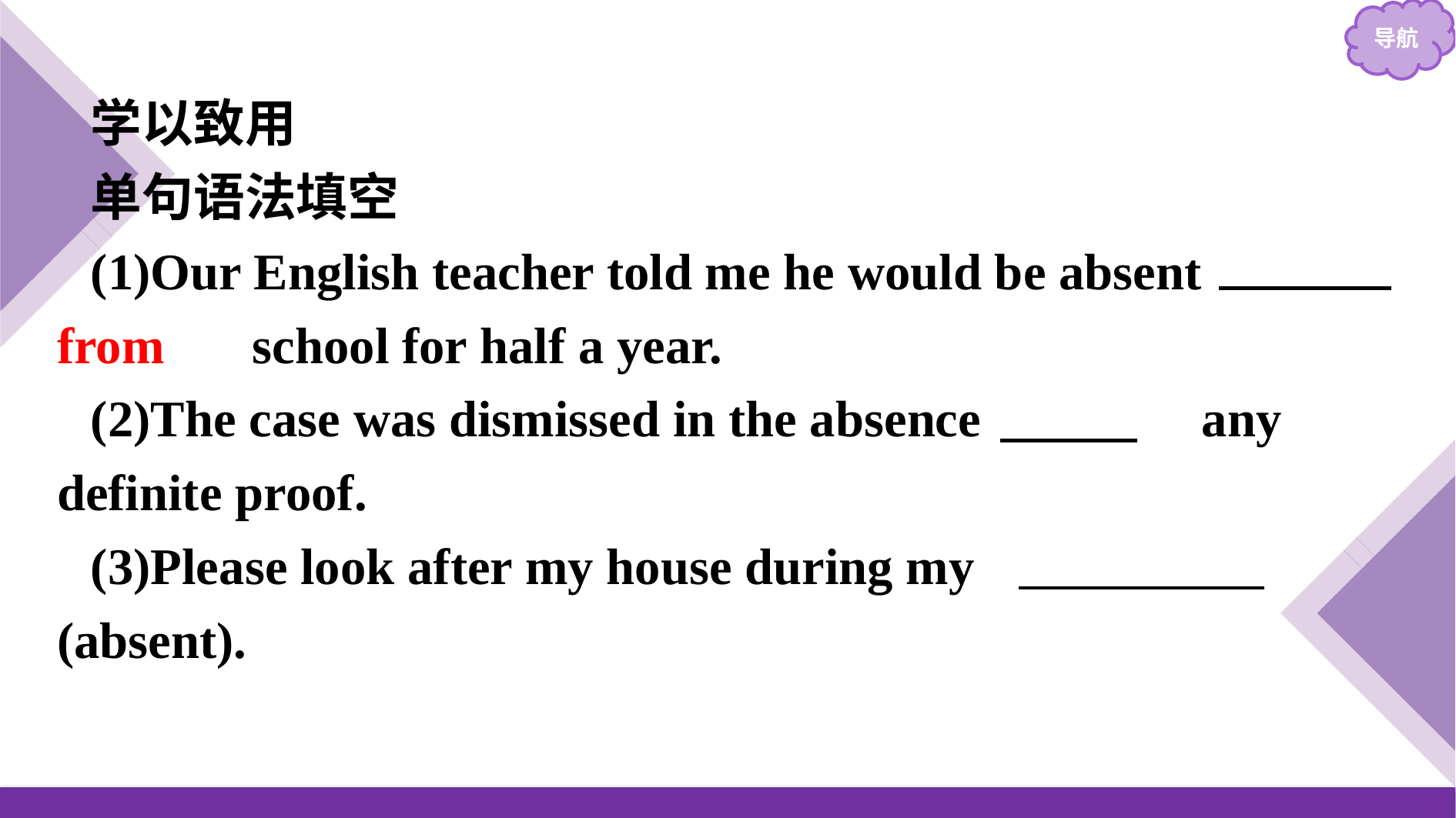

学以致用
单句语法填空
(1)Our English teacher told me he would be absent 　from　 school for half a year.
(2)The case was dismissed in the absence 　of　 any definite proof.
(3)Please look after my house during my 　absence　(absent).